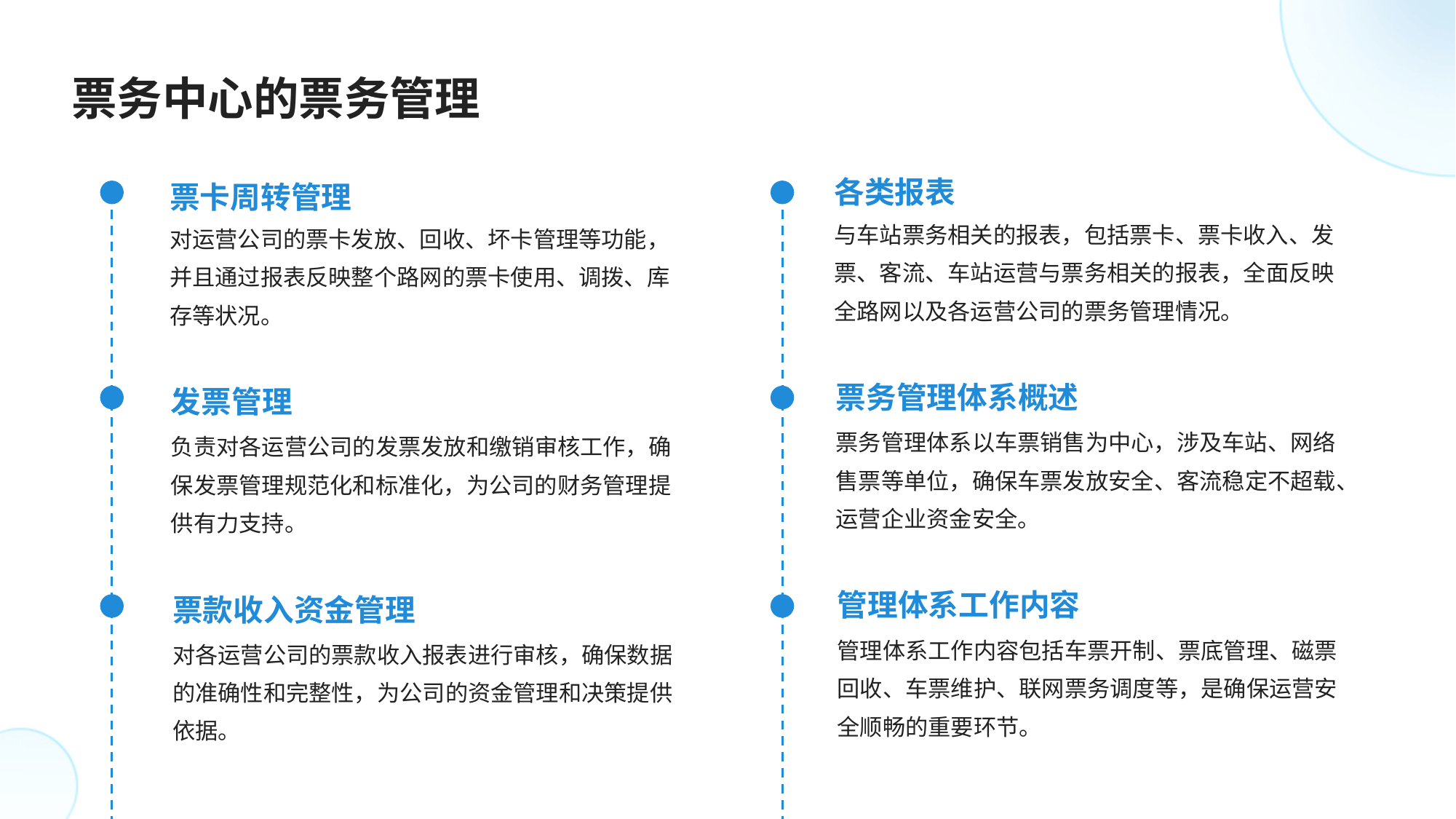

票务中心的票务管理
各类报表
票卡周转管理

与车站票务相关的报表，包括票卡、票卡收入、发票、客流、车站运营与票务相关的报表，全面反映全路网以及各运营公司的票务管理情况。
对运营公司的票卡发放、回收、坏卡管理等功能，并且通过报表反映整个路网的票卡使用、调拨、库存等状况。
票务管理体系概述
发票管理
票务管理体系以车票销售为中心，涉及车站、网络售票等单位，确保车票发放安全、客流稳定不超载、运营企业资金安全。
负责对各运营公司的发票发放和缴销审核工作，确保发票管理规范化和标准化，为公司的财务管理提供有力支持。
管理体系工作内容
票款收入资金管理
管理体系工作内容包括车票开制、票底管理、磁票回收、车票维护、联网票务调度等，是确保运营安全顺畅的重要环节。
对各运营公司的票款收入报表进行审核，确保数据的准确性和完整性，为公司的资金管理和决策提供依据。